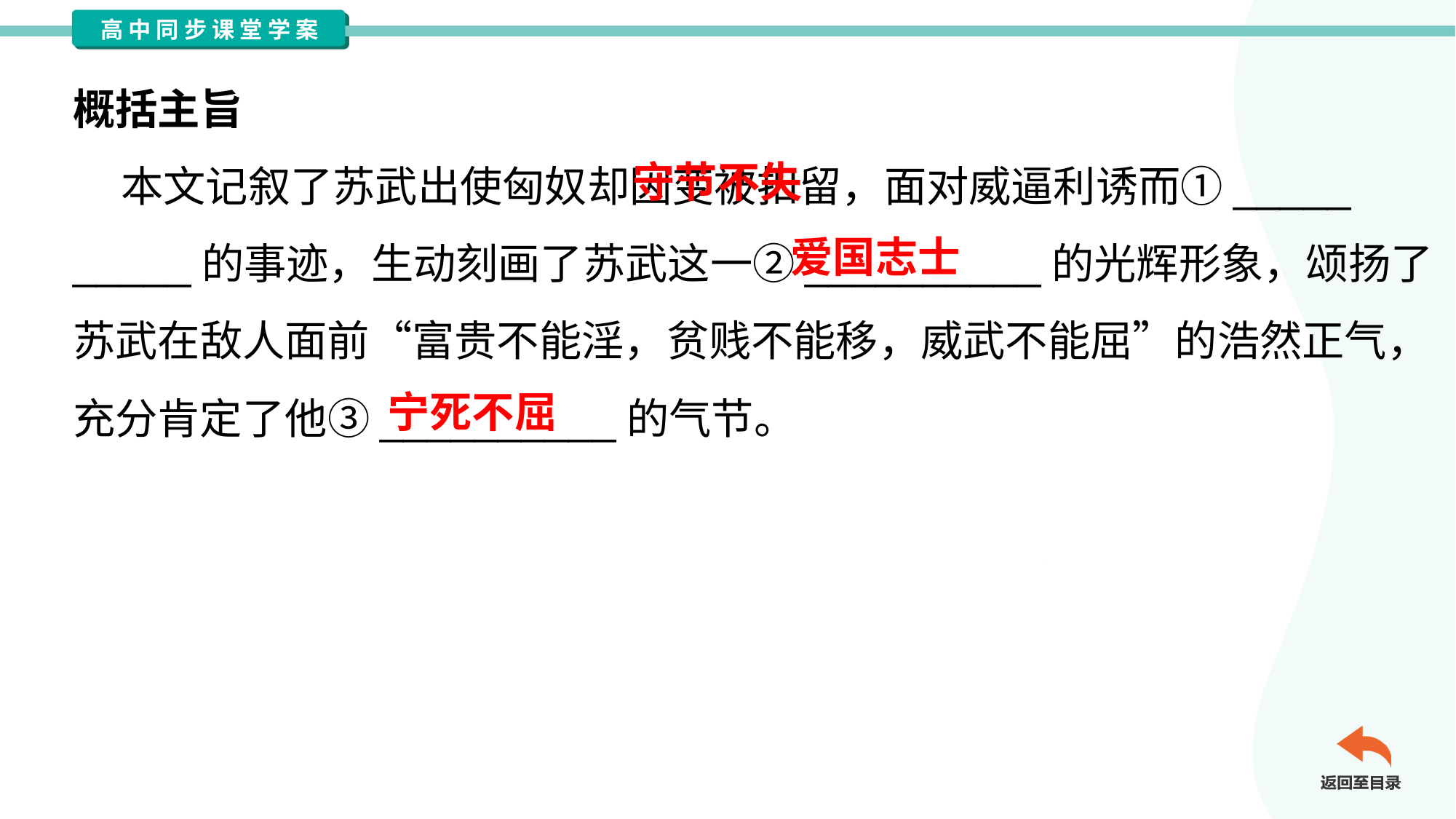

概括主旨
    本文记叙了苏武出使匈奴却因变被扣留，面对威逼利诱而①_____
_____的事迹，生动刻画了苏武这一②__________的光辉形象，颂扬了
苏武在敌人面前“富贵不能淫，贫贱不能移，威武不能屈”的浩然正气，
充分肯定了他③__________的气节。
                                                         守节不失
爱国志士
宁死不屈